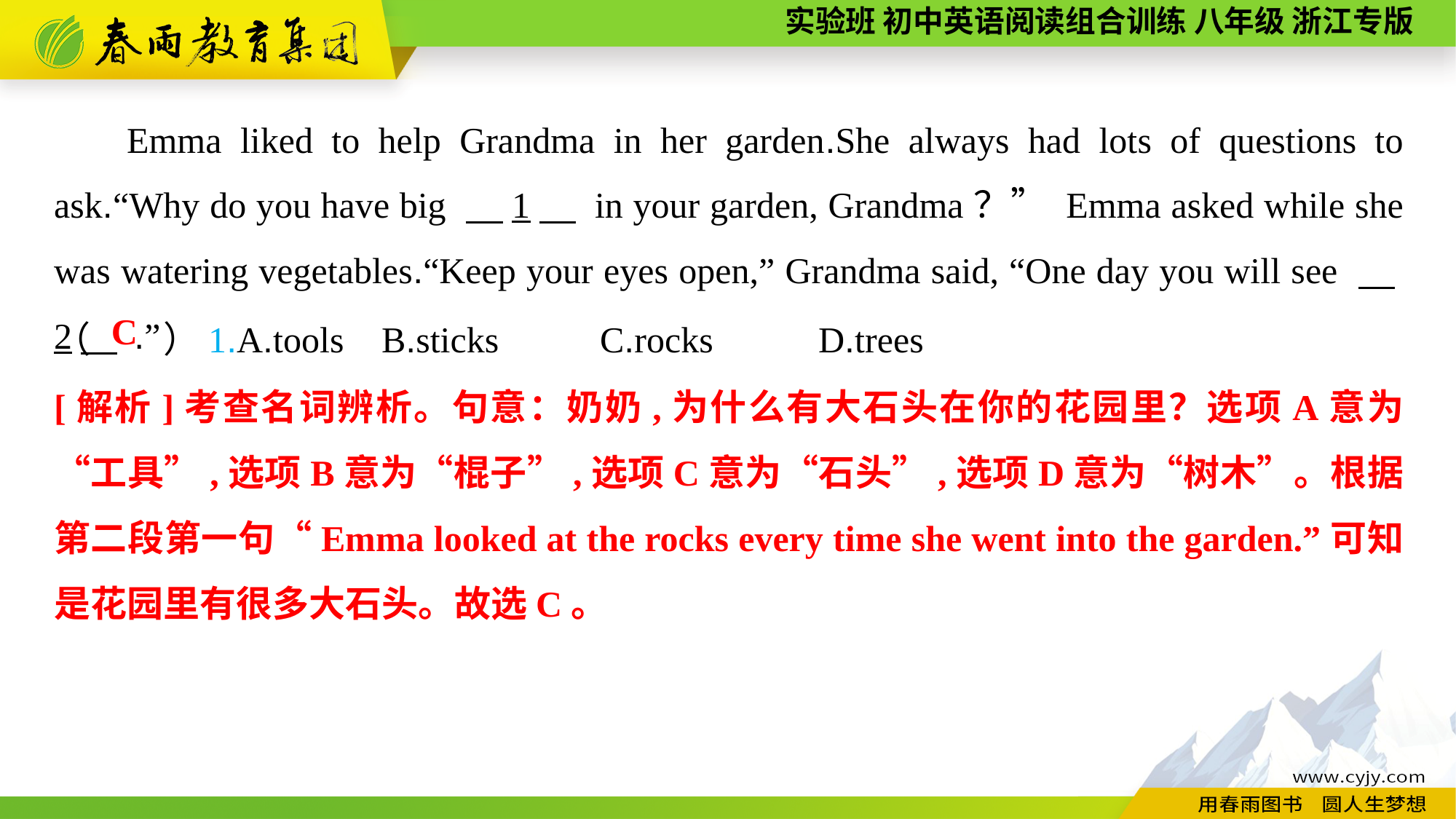

Emma liked to help Grandma in her garden.She always had lots of questions to ask.“Why do you have big 　1　 in your garden, Grandma？” Emma asked while she was watering vegetables.“Keep your eyes open,” Grandma said, “One day you will see 　2　 .”
（　　）1.A.tools	B.sticks	C.rocks	D.trees
C
[解析]考查名词辨析。句意：奶奶,为什么有大石头在你的花园里？选项A意为“工具”,选项B意为“棍子”,选项C意为“石头”,选项D意为“树木”。根据第二段第一句“Emma looked at the rocks every time she went into the garden.”可知是花园里有很多大石头。故选C。